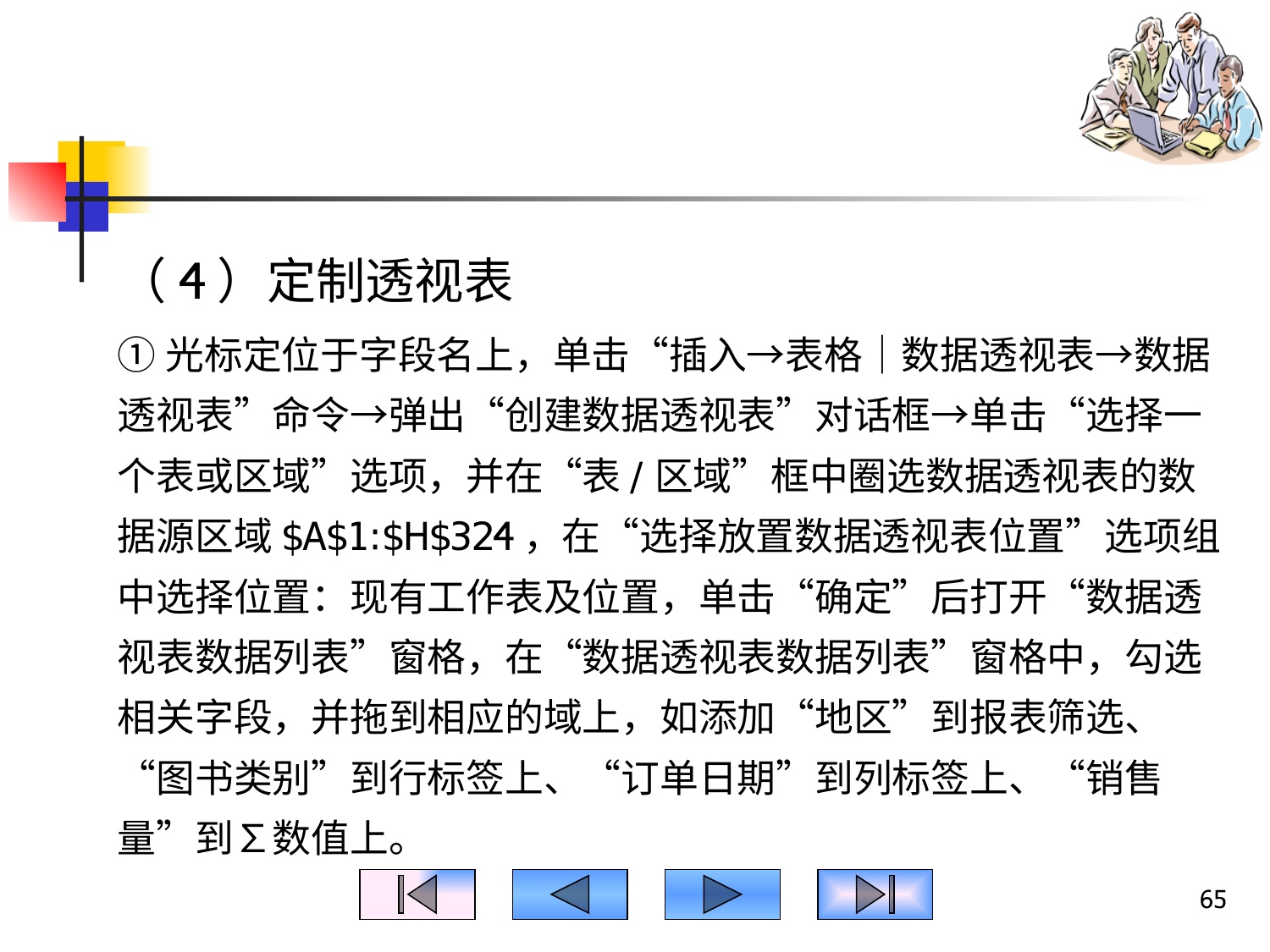

#
（4）定制透视表
①光标定位于字段名上，单击“插入→表格｜数据透视表→数据透视表”命令→弹出“创建数据透视表”对话框→单击“选择一个表或区域”选项，并在“表/区域”框中圈选数据透视表的数据源区域$A$1:$H$324，在“选择放置数据透视表位置”选项组中选择位置：现有工作表及位置，单击“确定”后打开“数据透视表数据列表”窗格，在“数据透视表数据列表”窗格中，勾选相关字段，并拖到相应的域上，如添加“地区”到报表筛选、“图书类别”到行标签上、“订单日期”到列标签上、“销售量”到∑数值上。
65